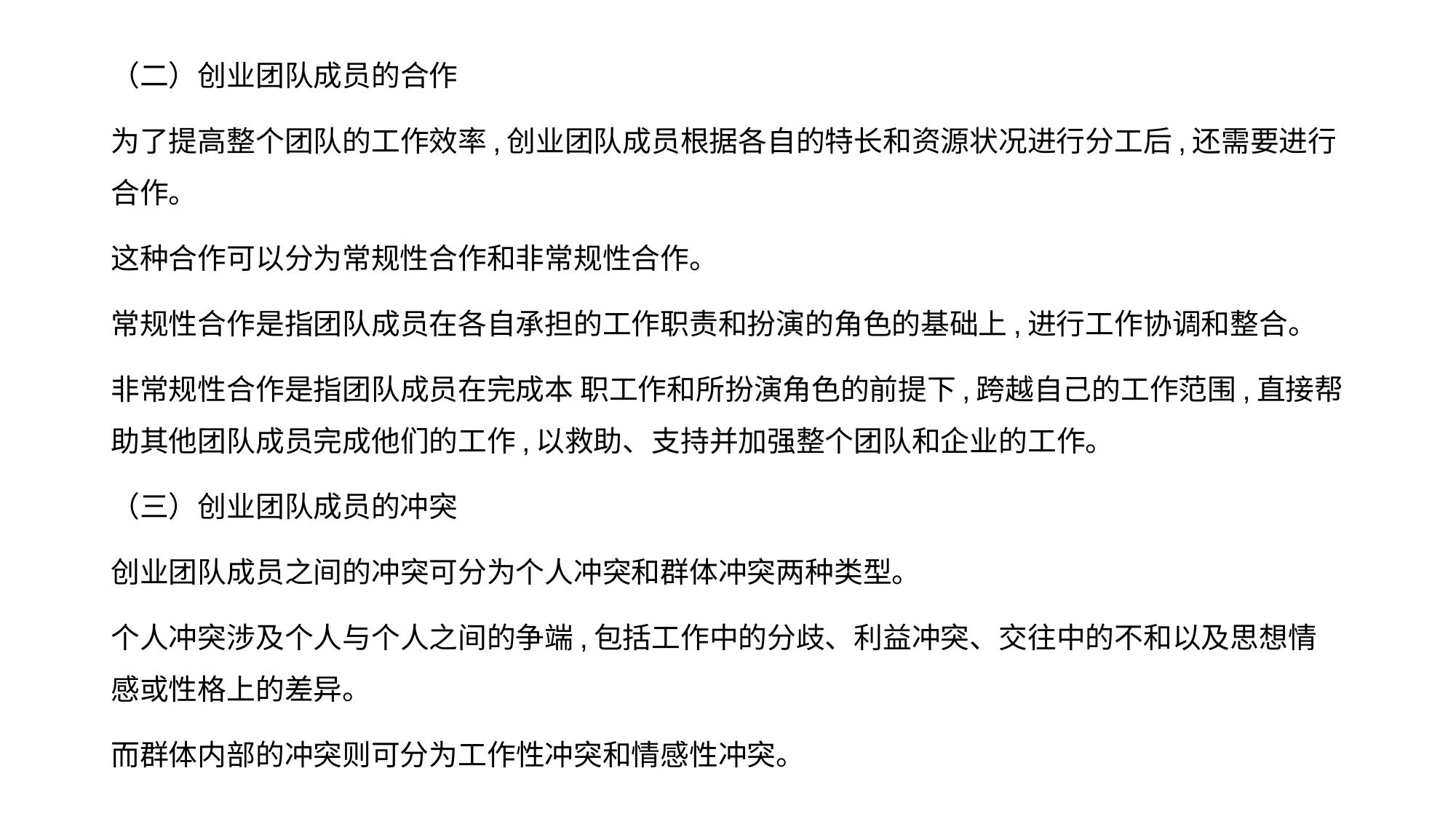

（二）创业团队成员的合作
为了提高整个团队的工作效率,创业团队成员根据各自的特长和资源状况进行分工后,还需要进行合作。
这种合作可以分为常规性合作和非常规性合作。
常规性合作是指团队成员在各自承担的工作职责和扮演的角色的基础上,进行工作协调和整合。
非常规性合作是指团队成员在完成本 职工作和所扮演角色的前提下,跨越自己的工作范围,直接帮助其他团队成员完成他们的工作,以救助、支持并加强整个团队和企业的工作。
（三）创业团队成员的冲突
创业团队成员之间的冲突可分为个人冲突和群体冲突两种类型。
个人冲突涉及个人与个人之间的争端,包括工作中的分歧、利益冲突、交往中的不和以及思想情感或性格上的差异。
而群体内部的冲突则可分为工作性冲突和情感性冲突。